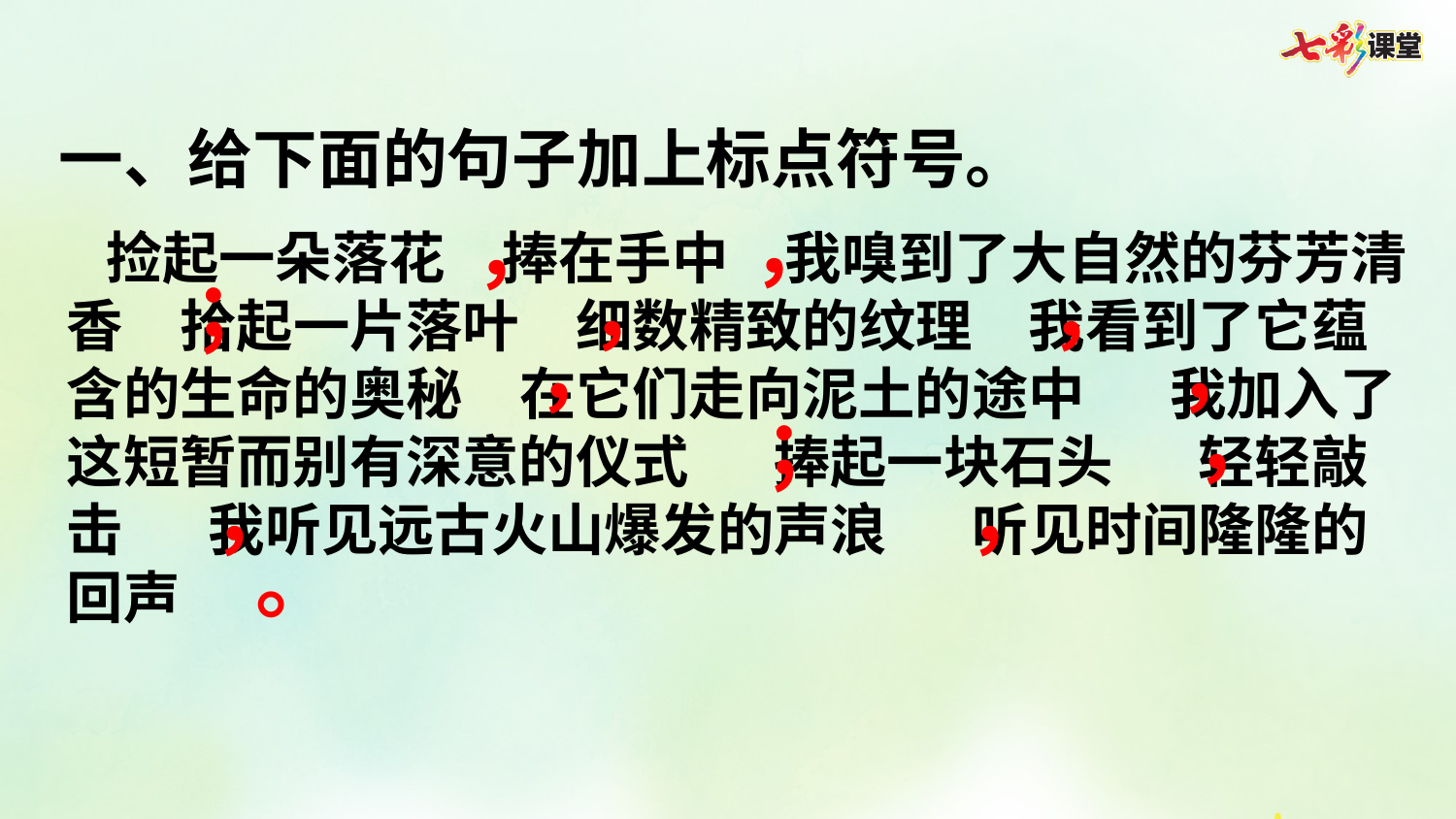

一、给下面的句子加上标点符号。
，
，
  捡起一朵落花  捧在手中  我嗅到了大自然的芬芳清香  拾起一片落叶  细数精致的纹理  我看到了它蕴含的生命的奥秘  在它们走向泥土的途中   我加入了这短暂而别有深意的仪式   捧起一块石头   轻轻敲击   我听见远古火山爆发的声浪   听见时间隆隆的回声
；
，
，
，
，
，
；
，
，
。